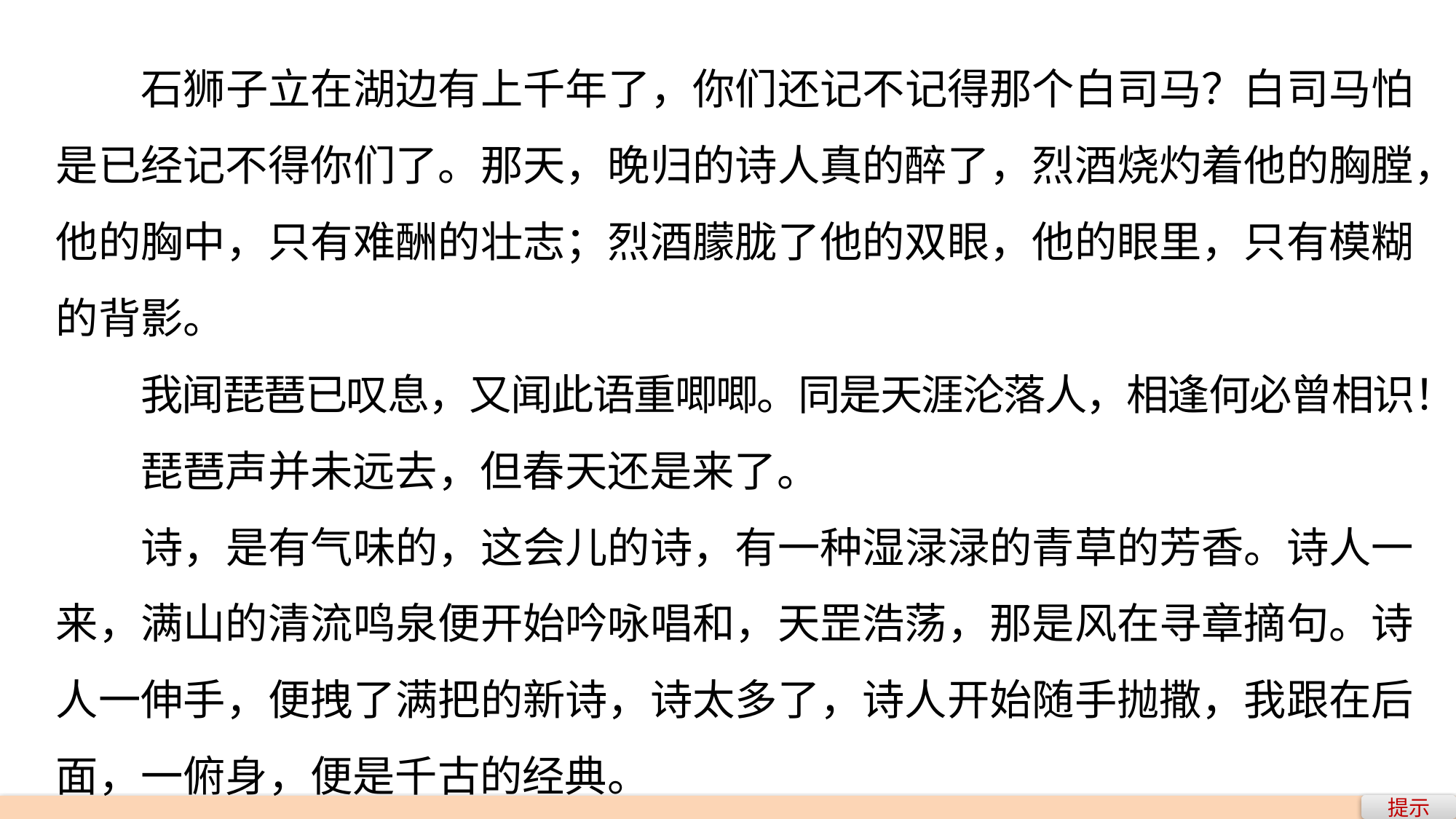

石狮子立在湖边有上千年了，你们还记不记得那个白司马？白司马怕是已经记不得你们了。那天，晚归的诗人真的醉了，烈酒烧灼着他的胸膛，他的胸中，只有难酬的壮志；烈酒朦胧了他的双眼，他的眼里，只有模糊的背影。
我闻琵琶已叹息，又闻此语重唧唧。同是天涯沦落人，相逢何必曾相识！
琵琶声并未远去，但春天还是来了。
诗，是有气味的，这会儿的诗，有一种湿渌渌的青草的芳香。诗人一来，满山的清流鸣泉便开始吟咏唱和，天罡浩荡，那是风在寻章摘句。诗人一伸手，便拽了满把的新诗，诗太多了，诗人开始随手抛撒，我跟在后面，一俯身，便是千古的经典。
提示